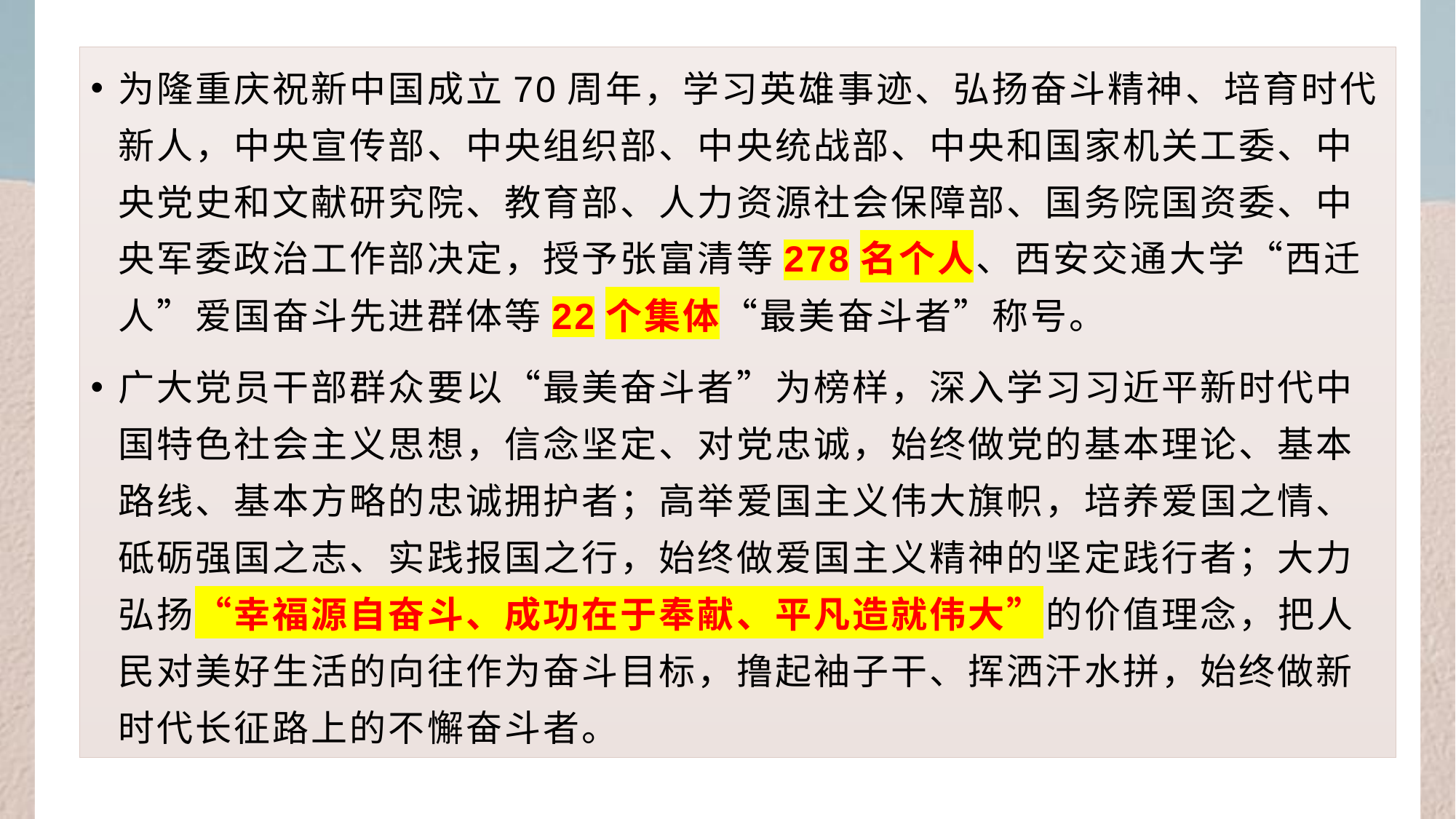

为隆重庆祝新中国成立70周年，学习英雄事迹、弘扬奋斗精神、培育时代新人，中央宣传部、中央组织部、中央统战部、中央和国家机关工委、中央党史和文献研究院、教育部、人力资源社会保障部、国务院国资委、中央军委政治工作部决定，授予张富清等278名个人、西安交通大学“西迁人”爱国奋斗先进群体等22个集体“最美奋斗者”称号。
广大党员干部群众要以“最美奋斗者”为榜样，深入学习习近平新时代中国特色社会主义思想，信念坚定、对党忠诚，始终做党的基本理论、基本路线、基本方略的忠诚拥护者；高举爱国主义伟大旗帜，培养爱国之情、砥砺强国之志、实践报国之行，始终做爱国主义精神的坚定践行者；大力弘扬“幸福源自奋斗、成功在于奉献、平凡造就伟大”的价值理念，把人民对美好生活的向往作为奋斗目标，撸起袖子干、挥洒汗水拼，始终做新时代长征路上的不懈奋斗者。